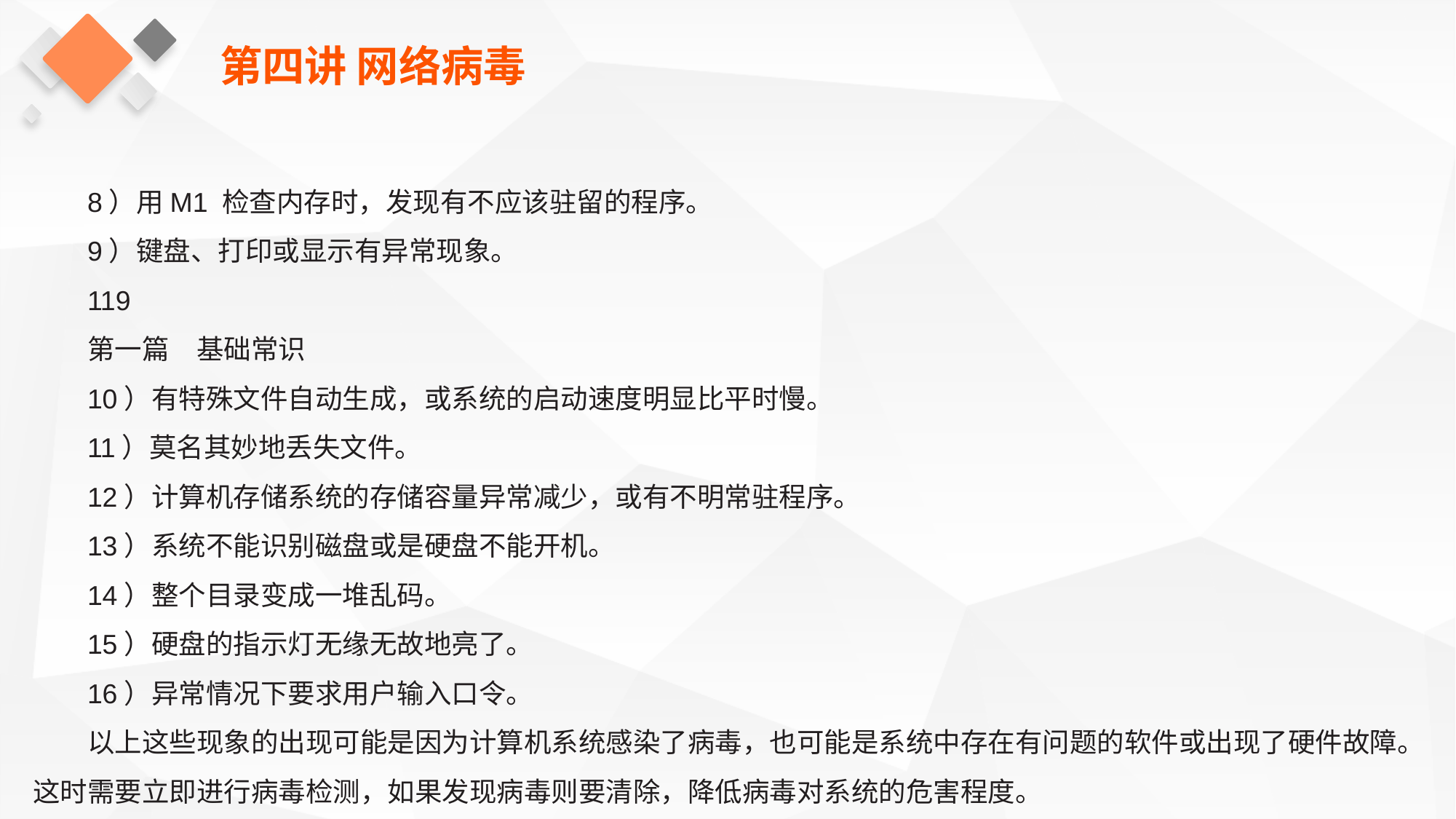

第四讲 网络病毒
8）用M1 检查内存时，发现有不应该驻留的程序。
9）键盘、打印或显示有异常现象。
119
第一篇　基础常识
10）有特殊文件自动生成，或系统的启动速度明显比平时慢。
11）莫名其妙地丢失文件。
12）计算机存储系统的存储容量异常减少，或有不明常驻程序。
13）系统不能识别磁盘或是硬盘不能开机。
14）整个目录变成一堆乱码。
15）硬盘的指示灯无缘无故地亮了。
16）异常情况下要求用户输入口令。
以上这些现象的出现可能是因为计算机系统感染了病毒，也可能是系统中存在有问题的软件或出现了硬件故障。这时需要立即进行病毒检测，如果发现病毒则要清除，降低病毒对系统的危害程度。